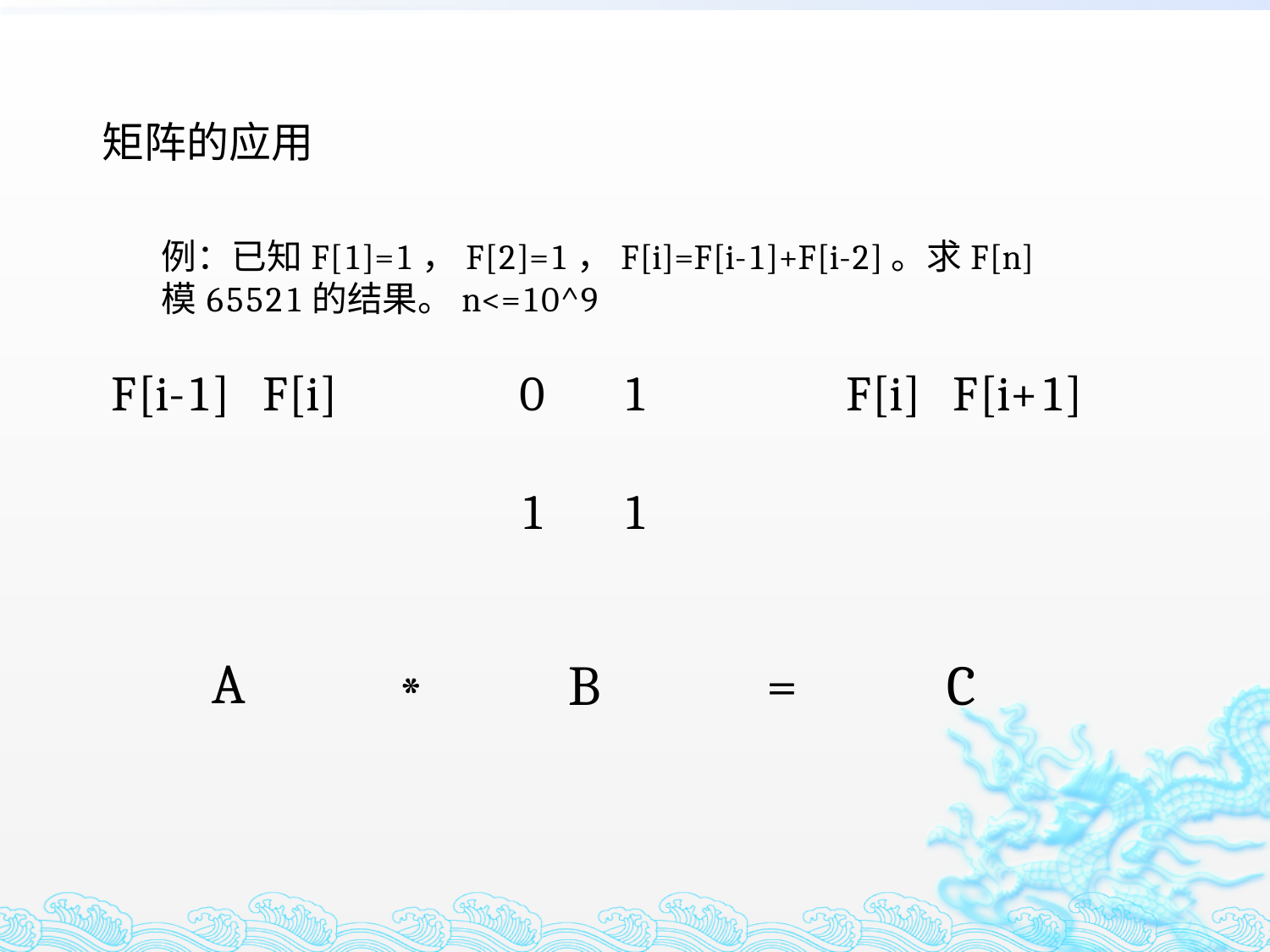

矩阵的应用
例：已知F[1]=1，F[2]=1，F[i]=F[i-1]+F[i-2]。求F[n]模65521的结果。n<=10^9
F[i-1]   F[i]
0       1

1       1
F[i]   F[i+1]
A
B
=
C
*